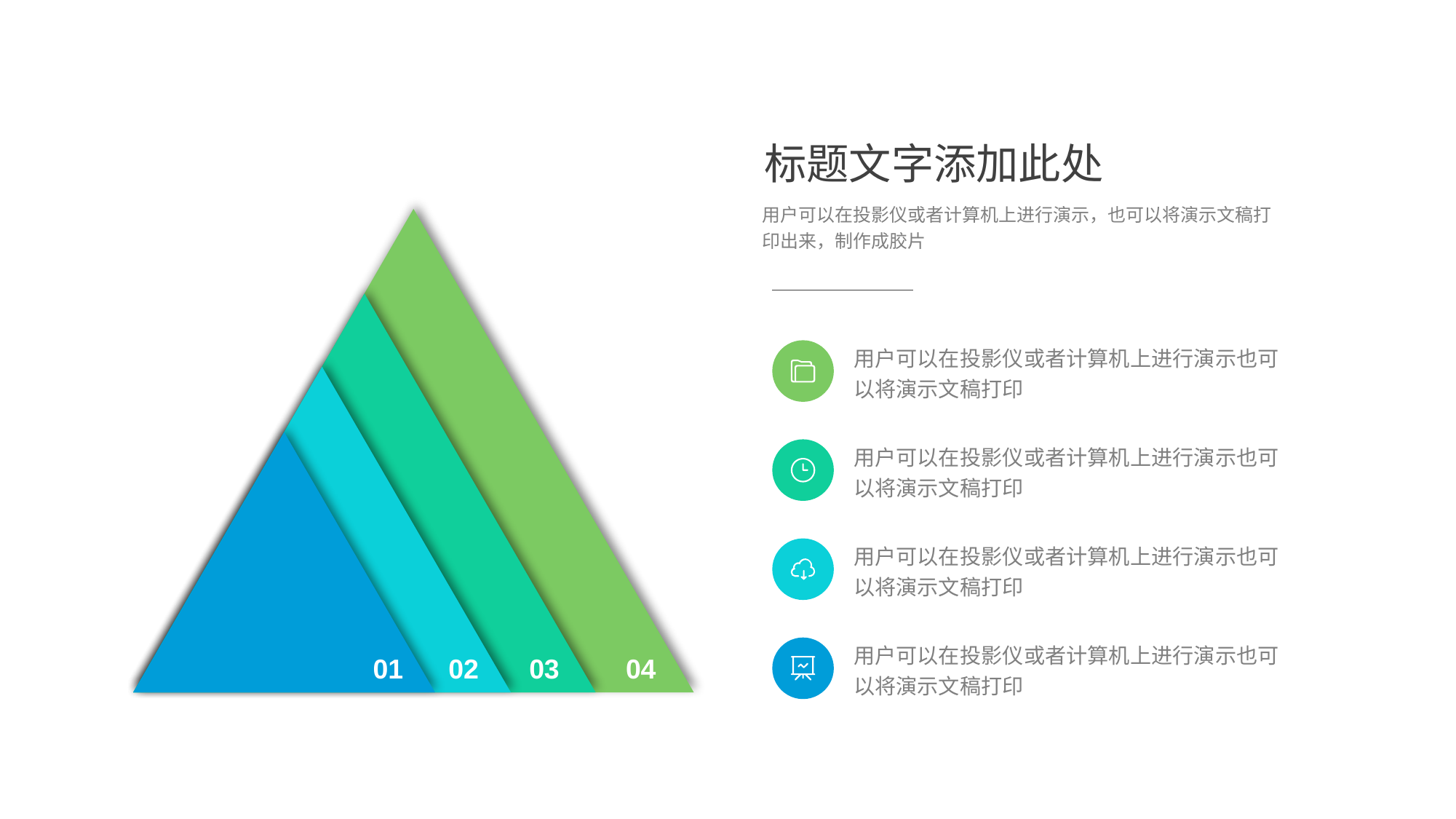

标题文字添加此处
用户可以在投影仪或者计算机上进行演示，也可以将演示文稿打印出来，制作成胶片

用户可以在投影仪或者计算机上进行演示也可以将演示文稿打印

用户可以在投影仪或者计算机上进行演示也可以将演示文稿打印

用户可以在投影仪或者计算机上进行演示也可以将演示文稿打印

用户可以在投影仪或者计算机上进行演示也可以将演示文稿打印

01
02
03
04